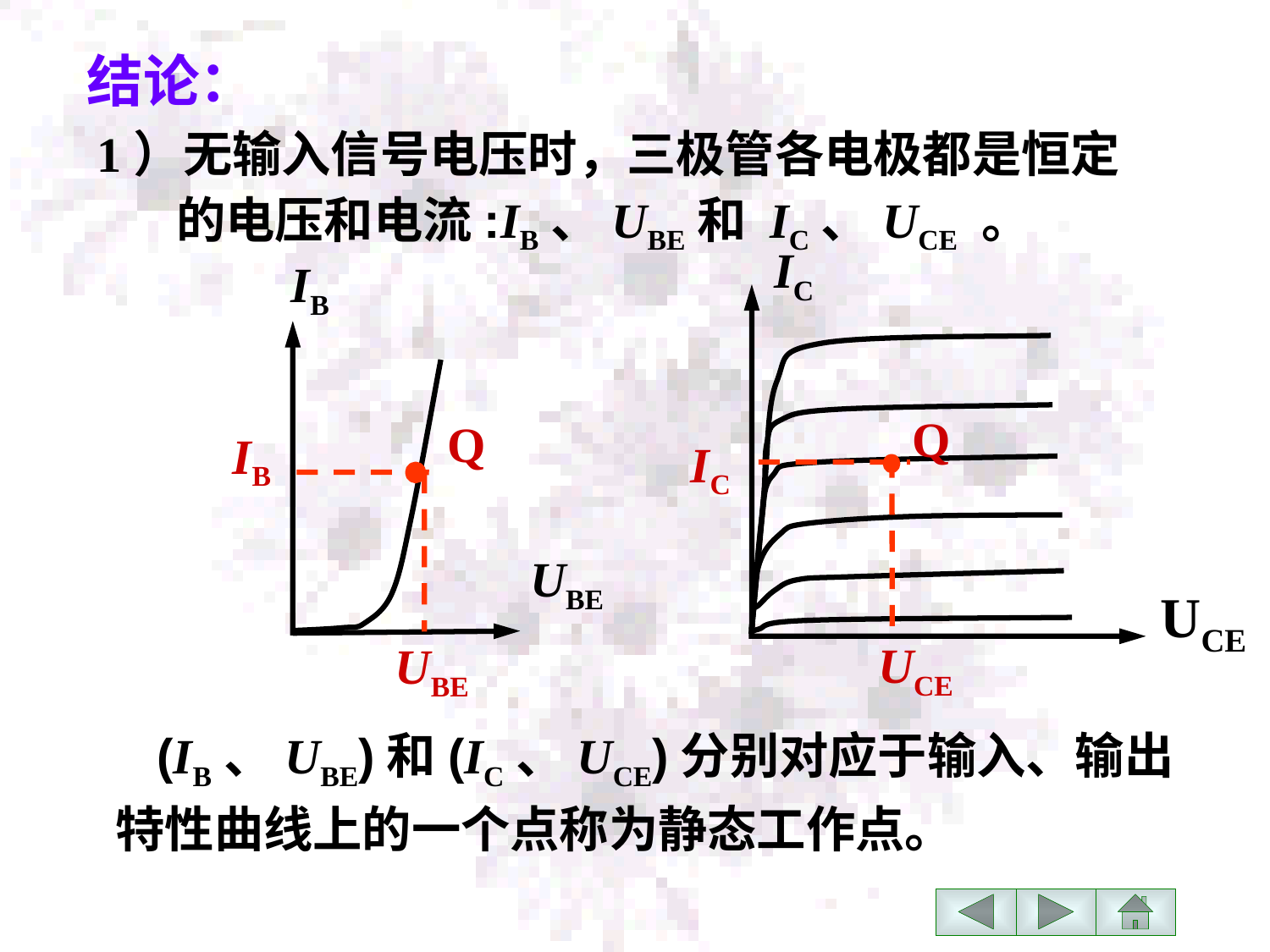

# 结论：
1）无输入信号电压时，三极管各电极都是恒定
      的电压和电流:IB、UBE和 IC、UCE 。
IC

UCE
IB

UBE

Q

Q

IB

IC

UCE

UBE
   (IB、UBE)和(IC、UCE)分别对应于输入、输出特性曲线上的一个点称为静态工作点。